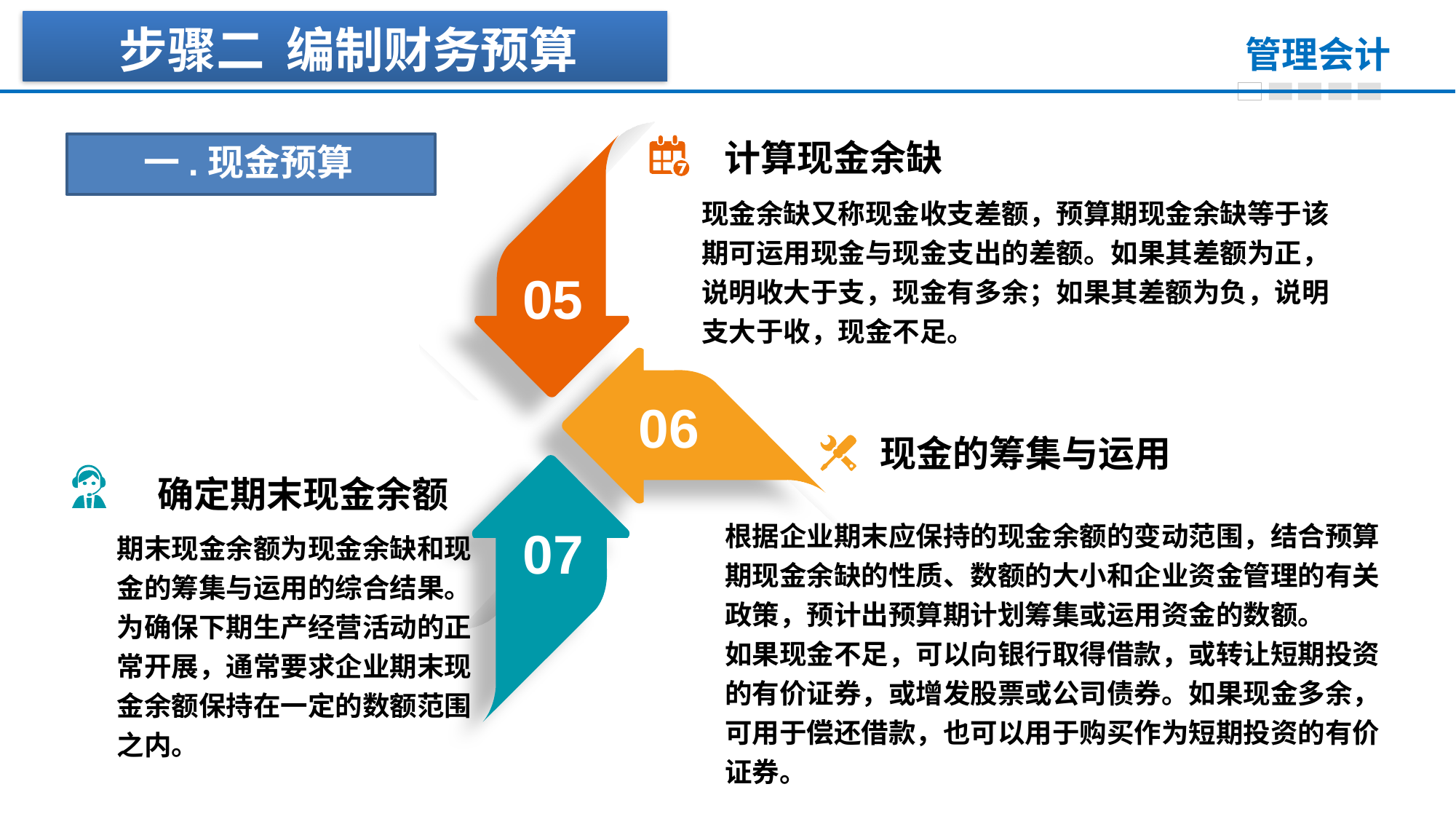

步骤二  编制财务预算

计算现金余缺
一.现金预算

现金余缺又称现金收支差额，预算期现金余缺等于该期可运用现金与现金支出的差额。如果其差额为正，说明收大于支，现金有多余；如果其差额为负，说明支大于收，现金不足。

05

06
现金的筹集与运用

确定期末现金余额

根据企业期末应保持的现金余额的变动范围，结合预算期现金余缺的性质、数额的大小和企业资金管理的有关政策，预计出预算期计划筹集或运用资金的数额。
如果现金不足，可以向银行取得借款，或转让短期投资的有价证券，或增发股票或公司债券。如果现金多余，可用于偿还借款，也可以用于购买作为短期投资的有价证券。

07
期末现金余额为现金余缺和现金的筹集与运用的综合结果。为确保下期生产经营活动的正常开展，通常要求企业期末现金余额保持在一定的数额范围之内。